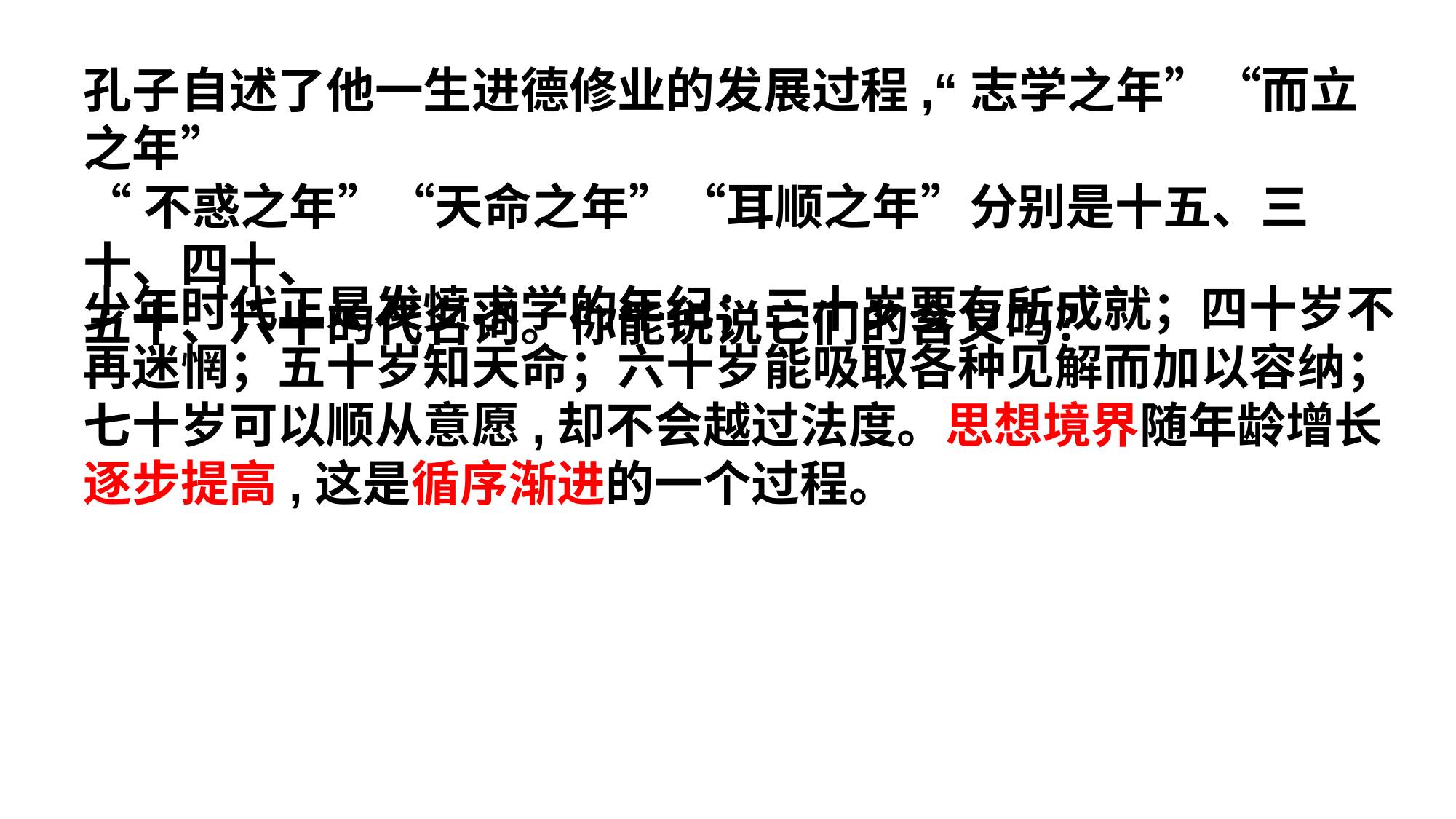

孔子自述了他一生进德修业的发展过程,“志学之年”“而立之年”
“不惑之年”“天命之年”“耳顺之年”分别是十五、三十、四十、
五十、六十的代名词。你能说说它们的含义吗？
少年时代正是发愤求学的年纪；三十岁要有所成就；四十岁不再迷惘；五十岁知天命；六十岁能吸取各种见解而加以容纳；七十岁可以顺从意愿,却不会越过法度。思想境界随年龄增长逐步提高,这是循序渐进的一个过程。